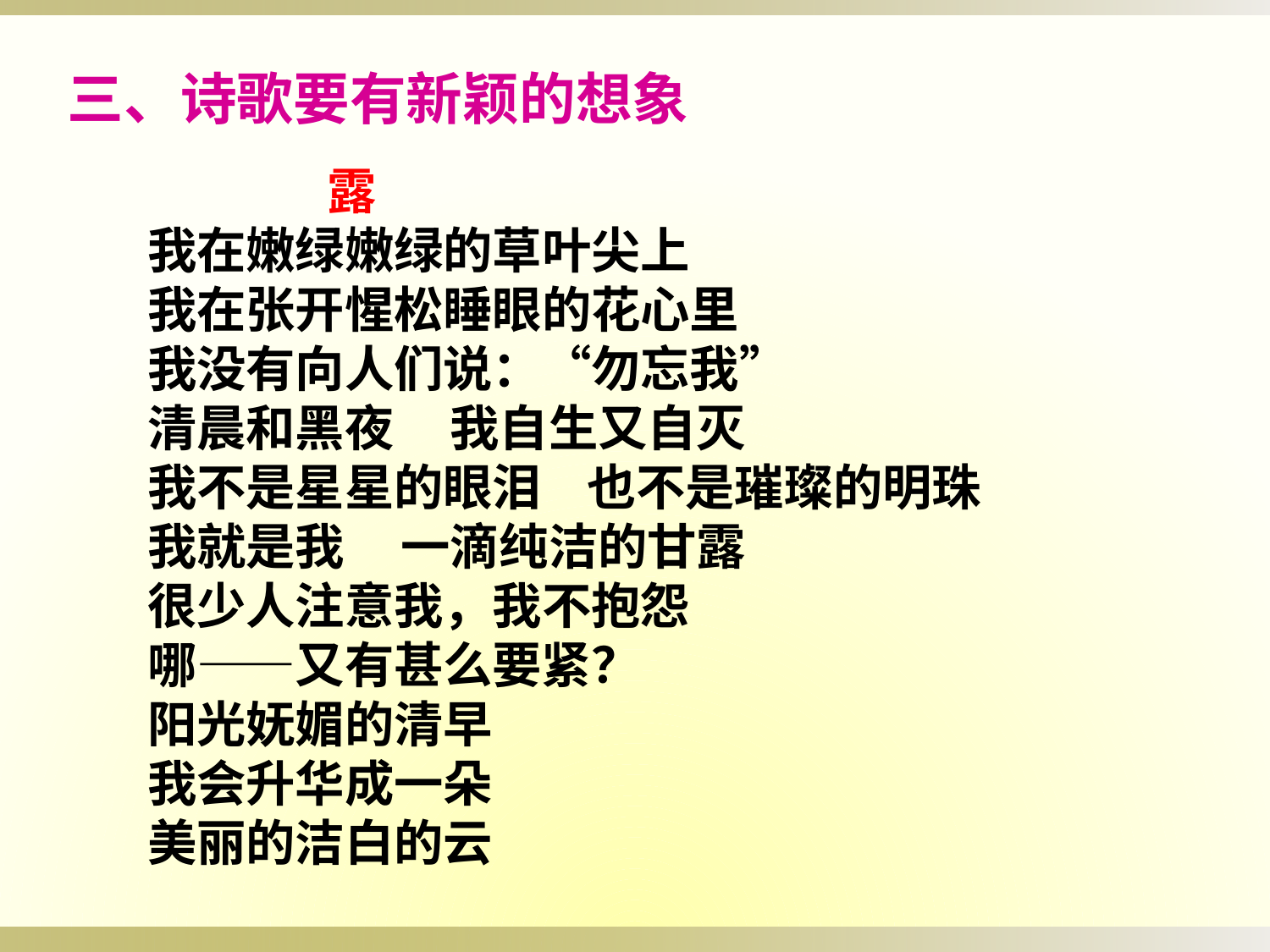

三、诗歌要有新颖的想象
               露
我在嫩绿嫩绿的草叶尖上
我在张开惺松睡眼的花心里
我没有向人们说：“勿忘我”
清晨和黑夜     我自生又自灭
我不是星星的眼泪    也不是璀璨的明珠
我就是我     一滴纯洁的甘露
很少人注意我，我不抱怨
哪——又有甚么要紧？
阳光妩媚的清早
我会升华成一朵
美丽的洁白的云